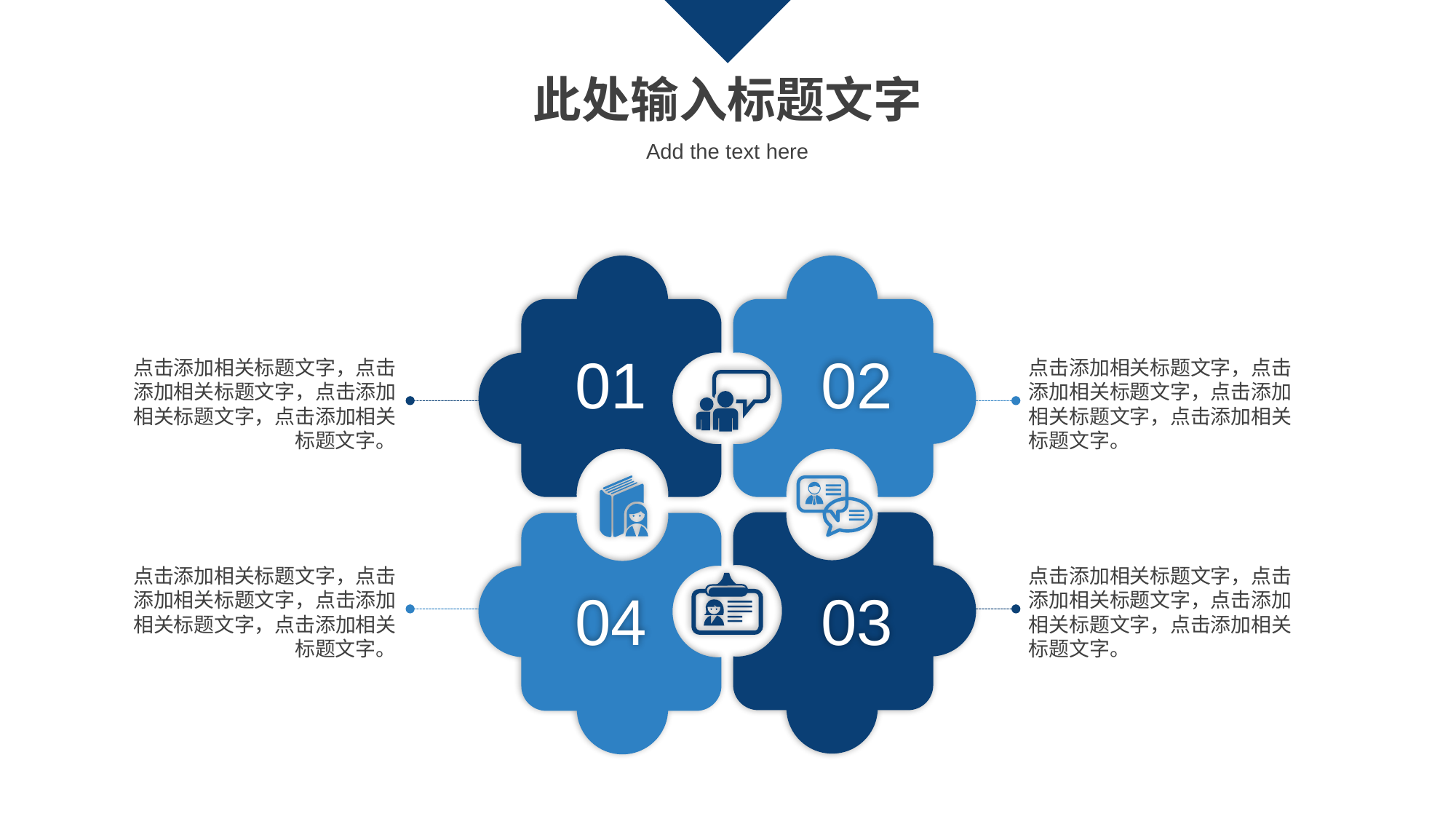

此处输入标题文字
Add the text here

01

02
点击添加相关标题文字，点击添加相关标题文字，点击添加相关标题文字，点击添加相关标题文字。
点击添加相关标题文字，点击添加相关标题文字，点击添加相关标题文字，点击添加相关标题文字。

03

04
点击添加相关标题文字，点击添加相关标题文字，点击添加相关标题文字，点击添加相关标题文字。
点击添加相关标题文字，点击添加相关标题文字，点击添加相关标题文字，点击添加相关标题文字。